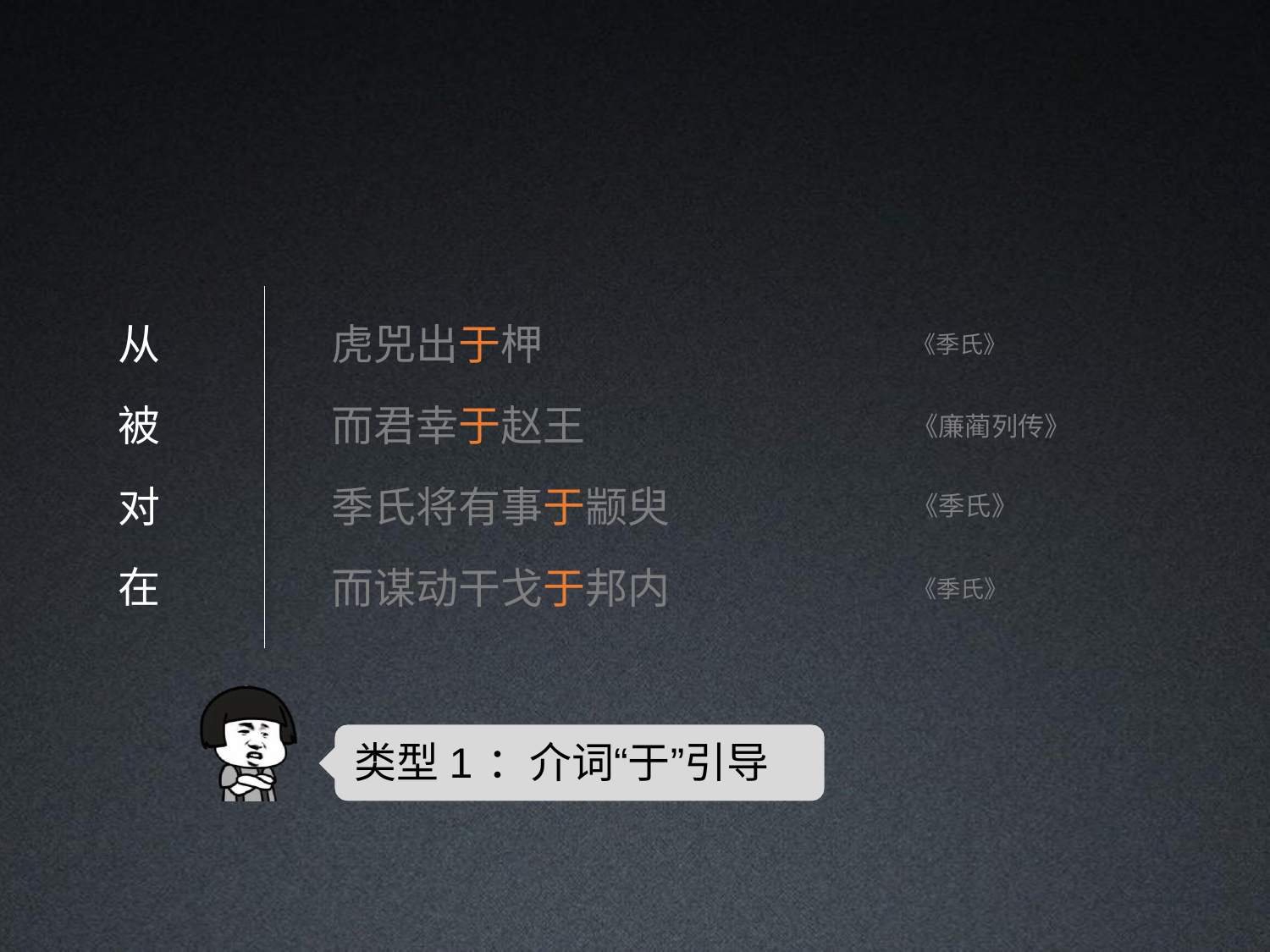

# 从
被
对 在
虎兕出于柙
而君幸于赵王
季氏将有事于颛臾 而谋动干戈于邦内
《季氏》
《廉蔺列传》
《季氏》
《季氏》

类型1：介词“于”引导